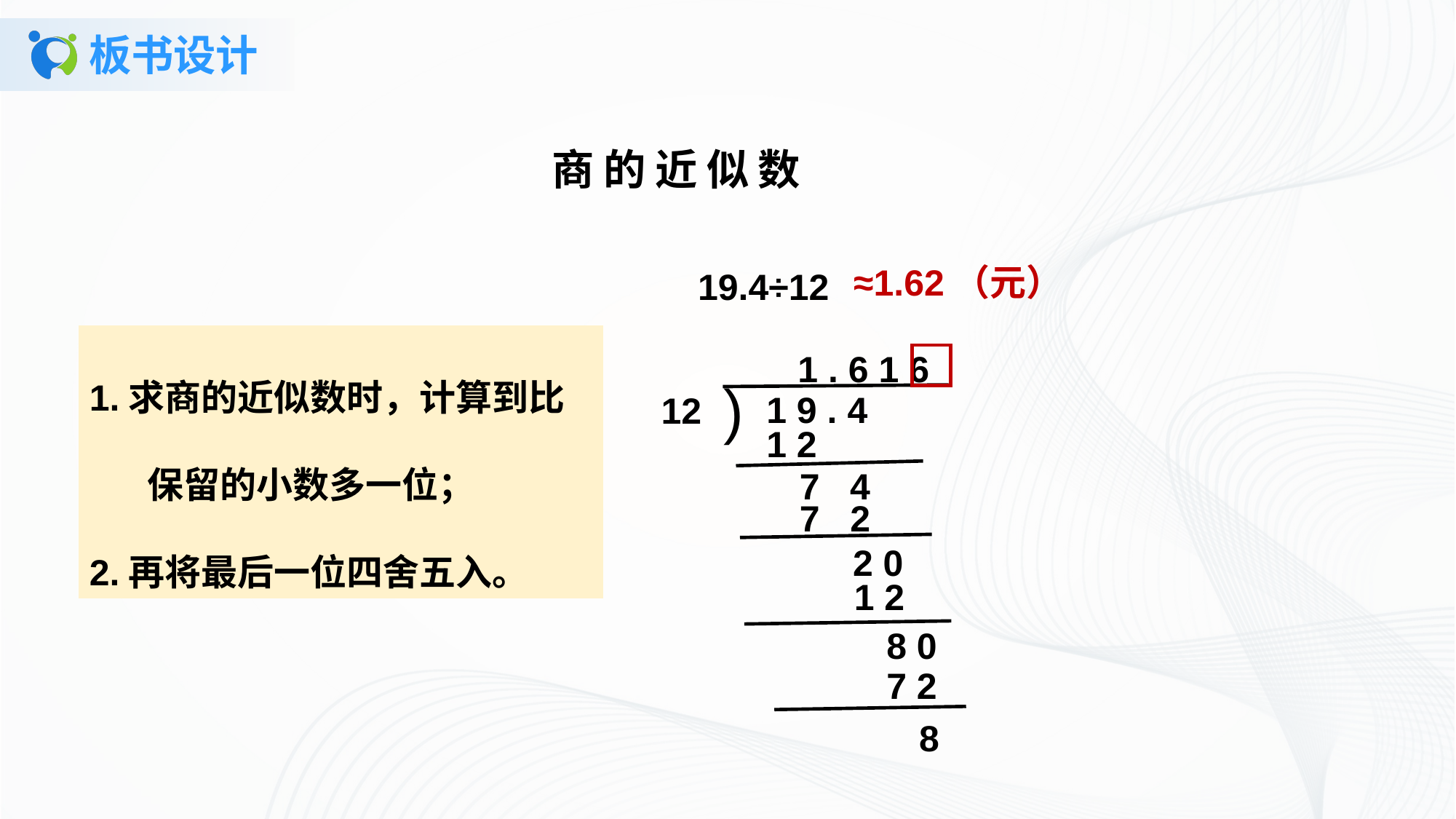

# 板书设计
商的近似数
≈1.62（元）
19.4÷12
1.求商的近似数时，计算到比
      保留的小数多一位；
2.再将最后一位四舍五入。
1 . 6 1 6
)
1 9 . 4
12
1 2
7   4
7   2
2 0
1 2
8 0
7 2
8